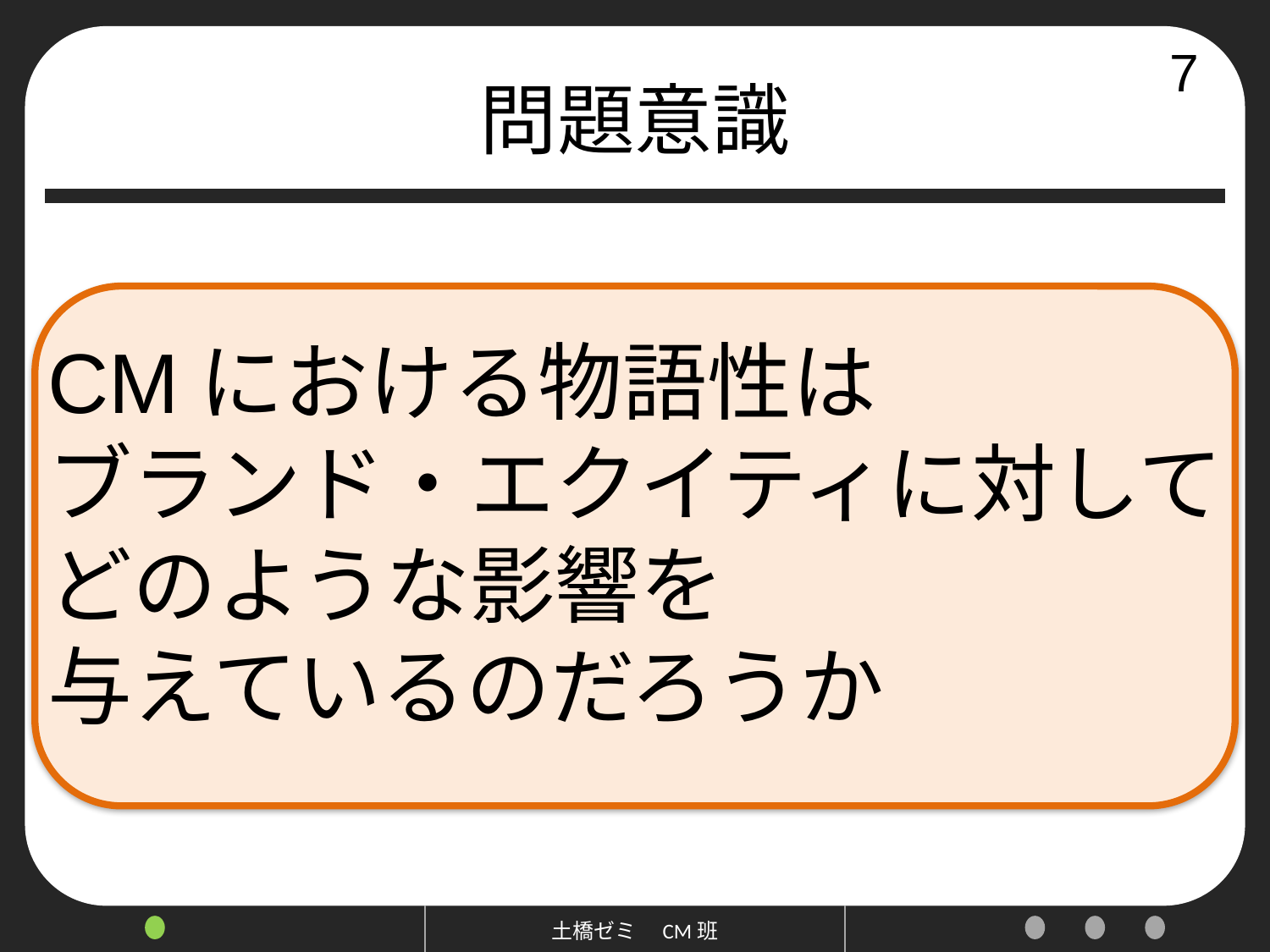

# 問題意識
7

CMにおける物語性は
ブランド・エクイティに対して
どのような影響を
与えているのだろうか
土橋ゼミ　CM班